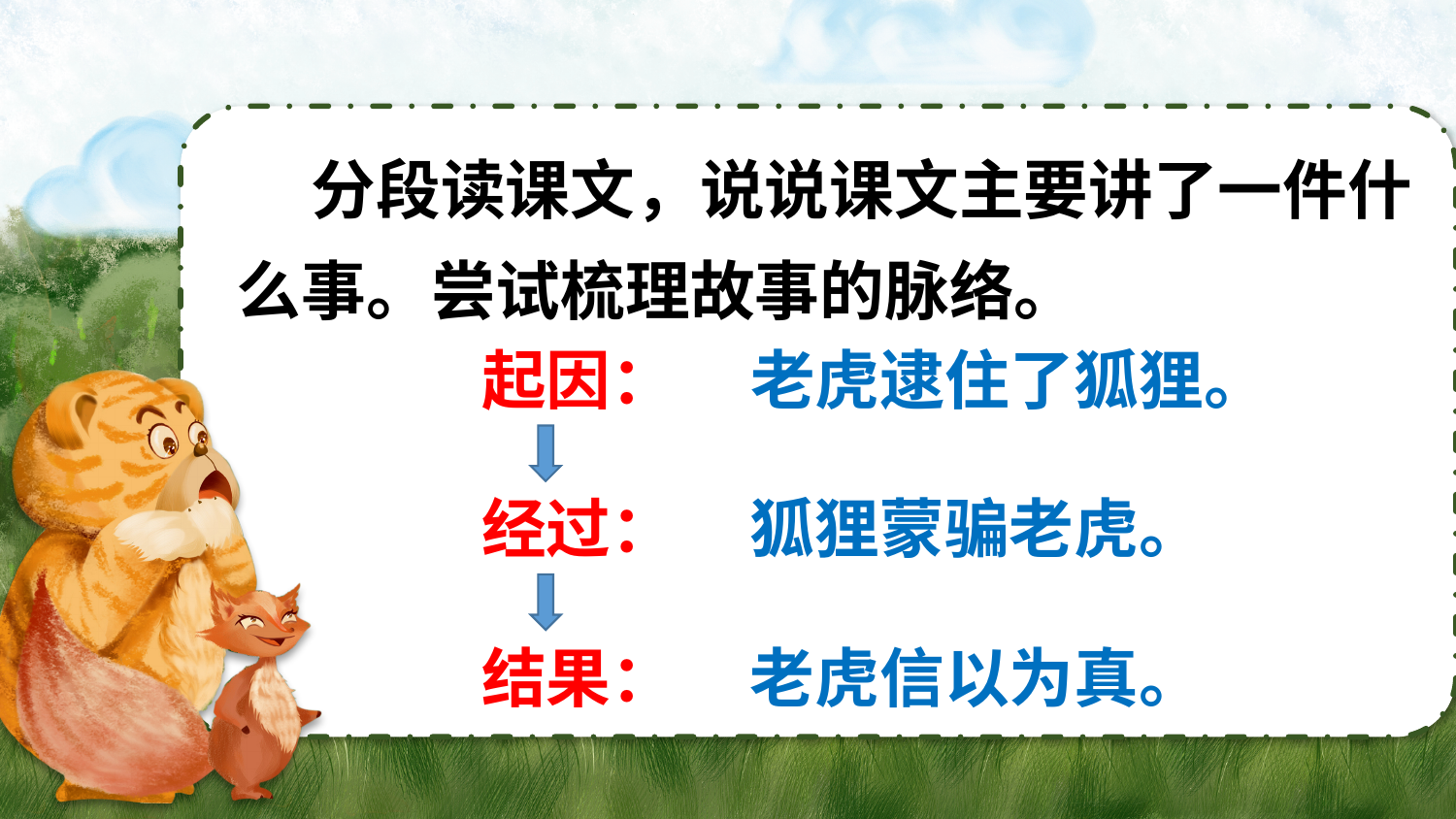

分段读课文，说说课文主要讲了一件什么事。尝试梳理故事的脉络。
起因：
老虎逮住了狐狸。

经过：
狐狸蒙骗老虎。

结果：
老虎信以为真。